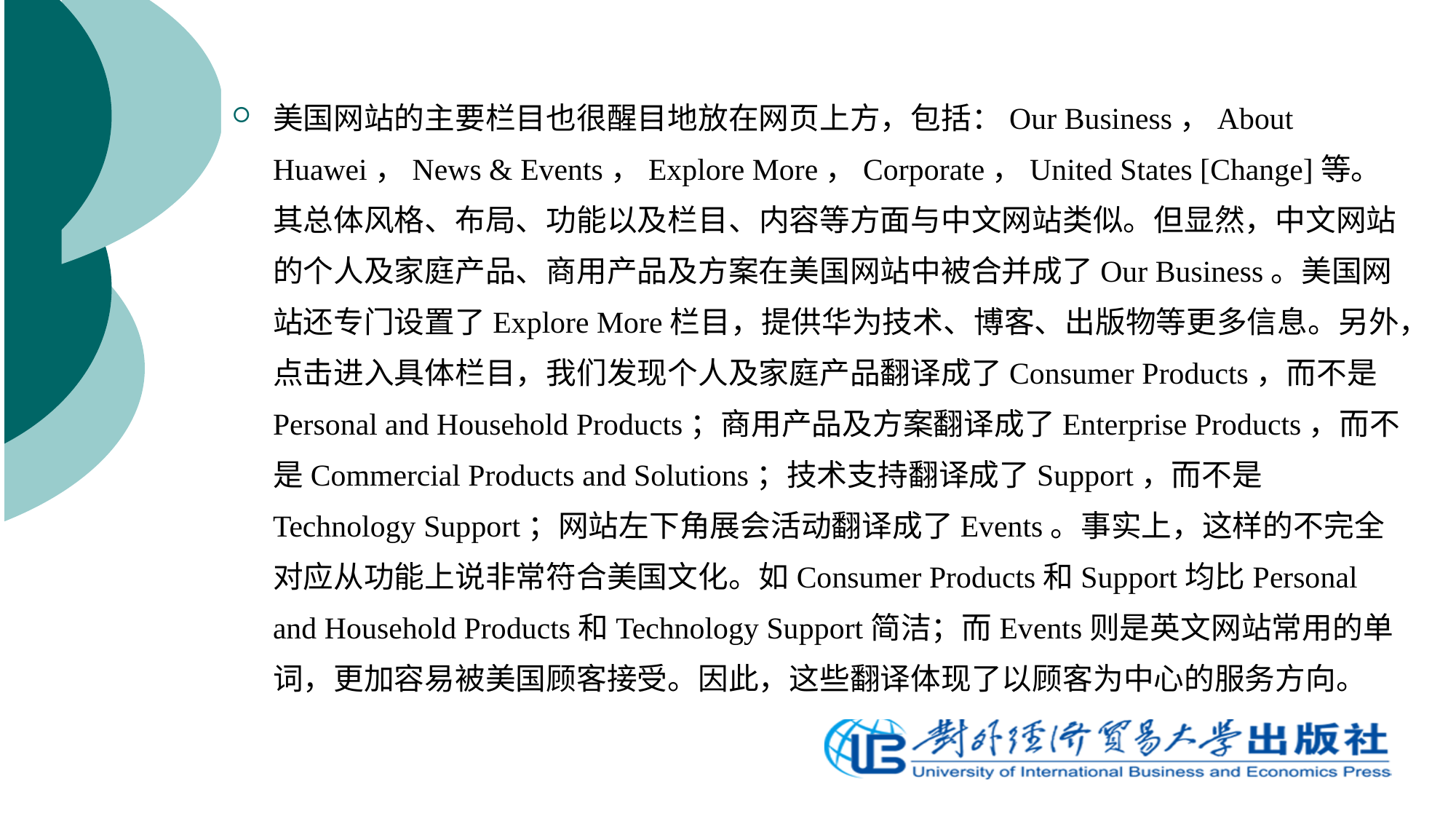

美国网站的主要栏目也很醒目地放在网页上方，包括：Our Business，About Huawei，News & Events，Explore More，Corporate，United States [Change]等。其总体风格、布局、功能以及栏目、内容等方面与中文网站类似。但显然，中文网站的个人及家庭产品、商用产品及方案在美国网站中被合并成了Our Business。美国网站还专门设置了Explore More栏目，提供华为技术、博客、出版物等更多信息。另外，点击进入具体栏目，我们发现个人及家庭产品翻译成了Consumer Products，而不是Personal and Household Products；商用产品及方案翻译成了Enterprise Products，而不是Commercial Products and Solutions；技术支持翻译成了Support，而不是Technology Support；网站左下角展会活动翻译成了Events。事实上，这样的不完全对应从功能上说非常符合美国文化。如Consumer Products和Support均比Personal and Household Products和Technology Support简洁；而Events则是英文网站常用的单词，更加容易被美国顾客接受。因此，这些翻译体现了以顾客为中心的服务方向。